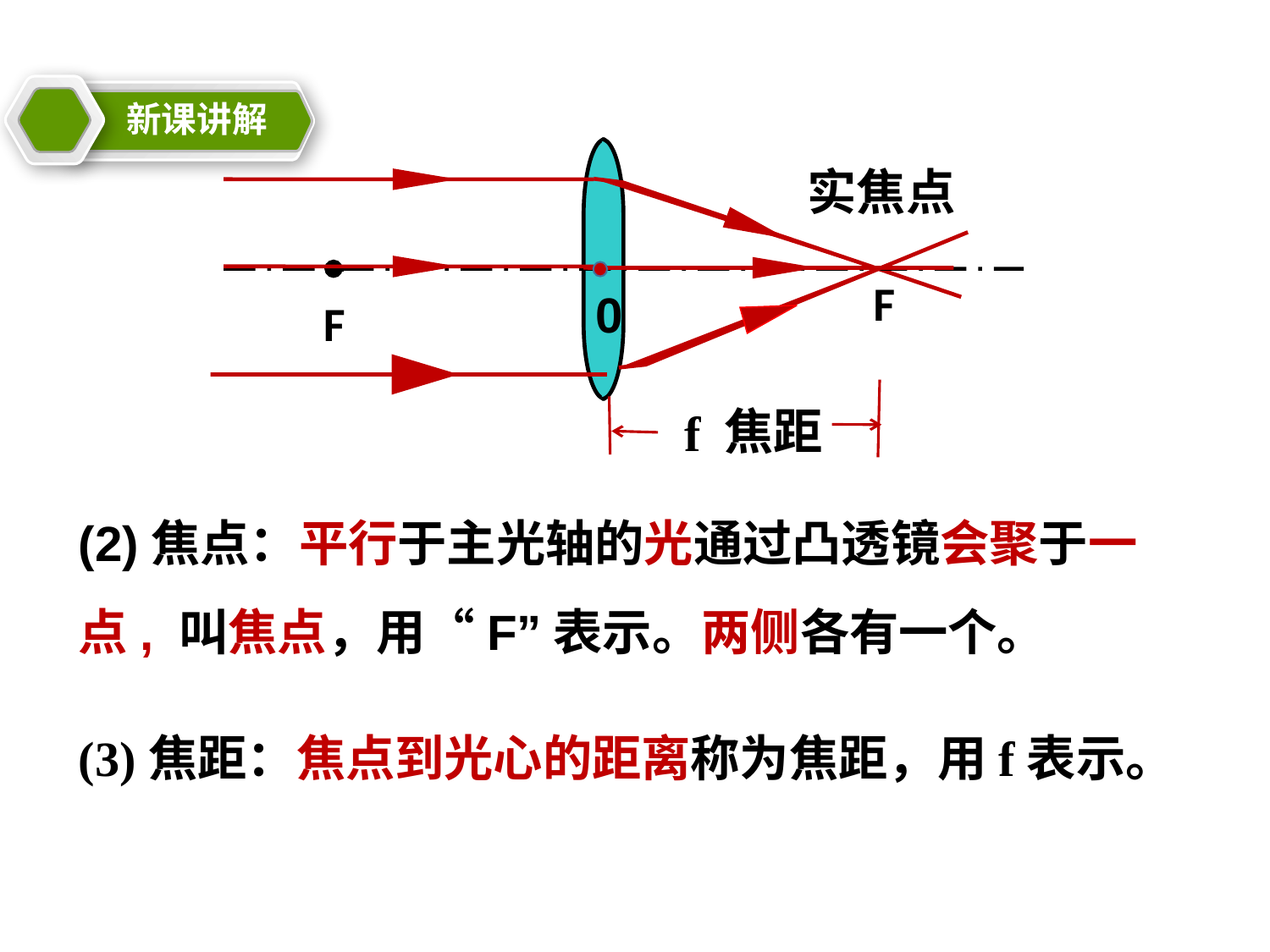

新课讲解
教学目

实焦点

0

F
F

焦距
f
21cnjy.com
21cnjy.com
21世纪教育网
(2)焦点：平行于主光轴的光通过凸透镜会聚于一点, 叫焦点，用“F”表示。两侧各有一个。
(3)焦距：焦点到光心的距离称为焦距，用f表示。